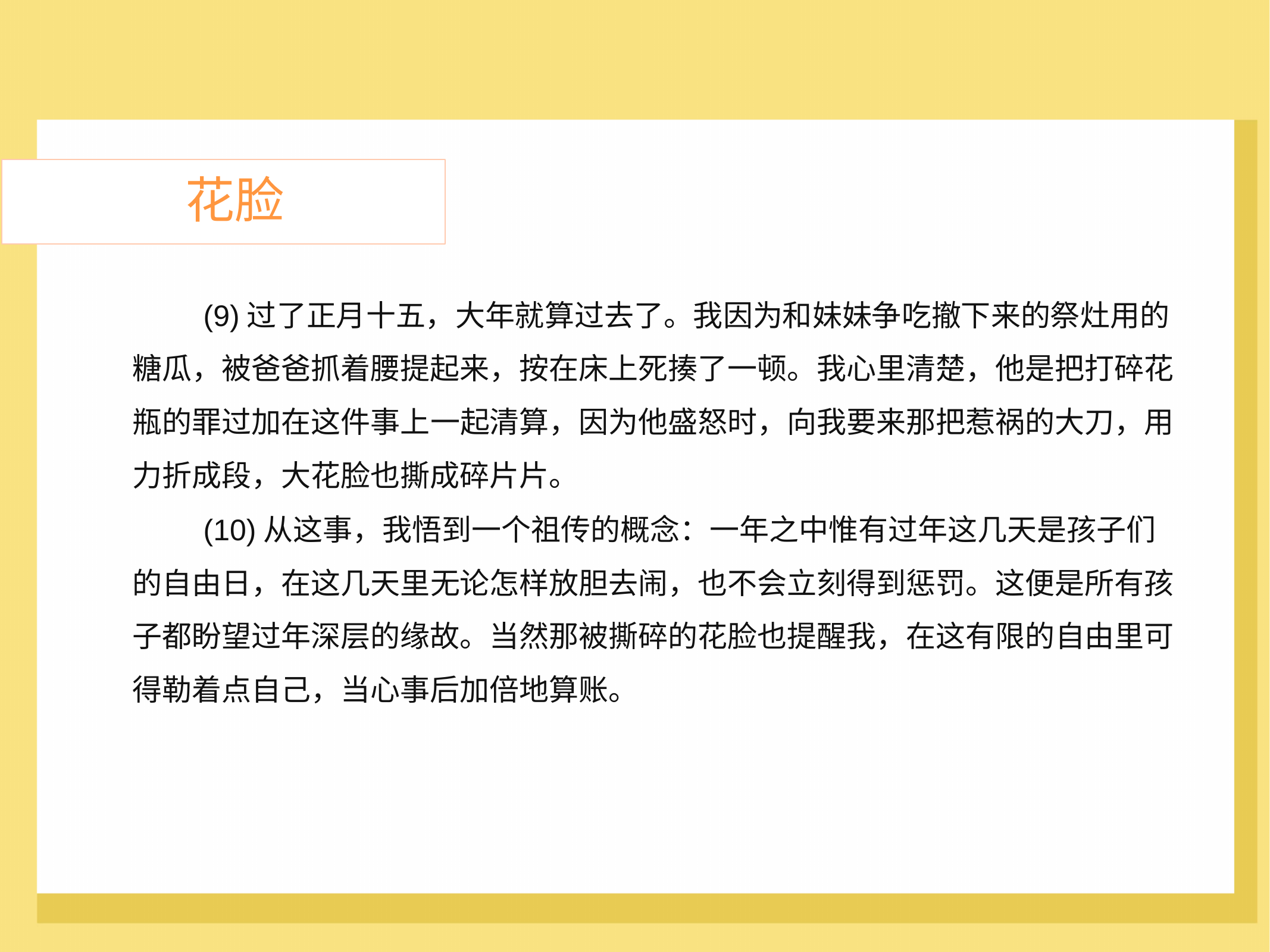

花脸
	(9)过了正月十五，大年就算过去了。我因为和妹妹争吃撤下来的祭灶用的

糖瓜，被爸爸抓着腰提起来，按在床上死揍了一顿。我心里清楚，他是把打碎花

瓶的罪过加在这件事上一起清算，因为他盛怒时，向我要来那把惹祸的大刀，用

力折成段，大花脸也撕成碎片片。
	(10)从这事，我悟到一个祖传的概念：一年之中惟有过年这几天是孩子们

的自由日，在这几天里无论怎样放胆去闹，也不会立刻得到惩罚。这便是所有孩

子都盼望过年深层的缘故。当然那被撕碎的花脸也提醒我，在这有限的自由里可

得勒着点自己，当心事后加倍地算账。